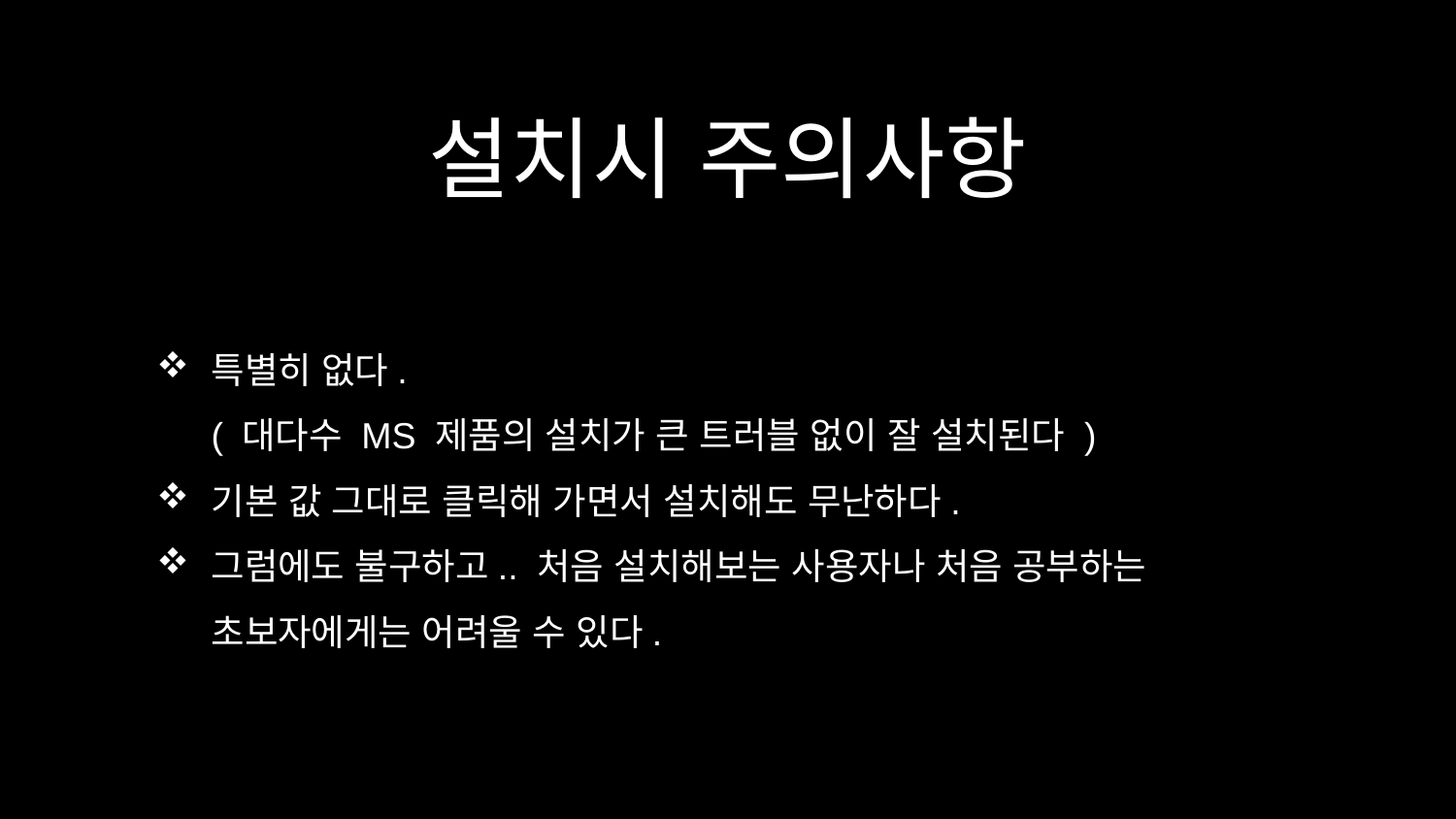

# 설치시 주의사항
특별히 없다.
( 대다수 MS 제품의 설치가 큰 트러블 없이 잘 설치된다 )
기본 값 그대로 클릭해 가면서 설치해도 무난하다.
그럼에도 불구하고.. 처음 설치해보는 사용자나 처음 공부하는 초보자에게는 어려울 수 있다.